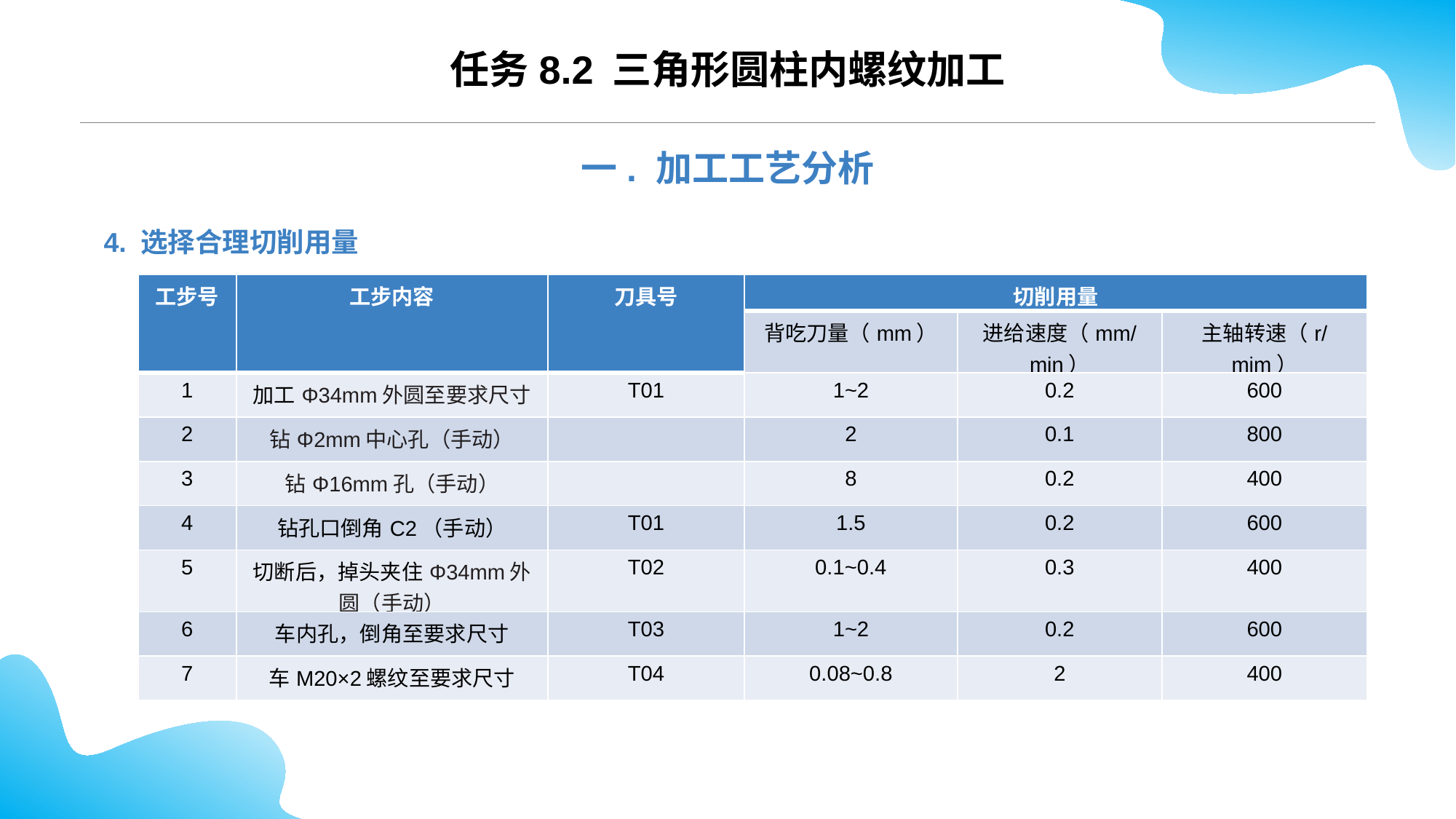

CONTENTS
任务8.2 三角形圆柱内螺纹加工
一. 加工工艺分析
4. 选择合理切削用量
| 工步号 | 工步内容 | 刀具号 | 切削用量 |  |  |
| --- | --- | --- | --- | --- | --- |
|  |  |  | 背吃刀量（mm） | 进给速度（mm/min） | 主轴转速（r/mim） |
| 1 | 加工Φ34mm外圆至要求尺寸 | T01 | 1~2 | 0.2 | 600 |
| 2 | 钻Φ2mm中心孔（手动） |  | 2 | 0.1 | 800 |
| 3 | 钻Φ16mm孔（手动） |  | 8 | 0.2 | 400 |
| 4 | 钻孔口倒角C2（手动） | T01 | 1.5 | 0.2 | 600 |
| 5 | 切断后，掉头夹住Φ34mm外圆（手动） | T02 | 0.1~0.4 | 0.3 | 400 |
| 6 | 车内孔，倒角至要求尺寸 | T03 | 1~2 | 0.2 | 600 |
| 7 | 车M20×2螺纹至要求尺寸 | T04 | 0.08~0.8 | 2 | 400 |